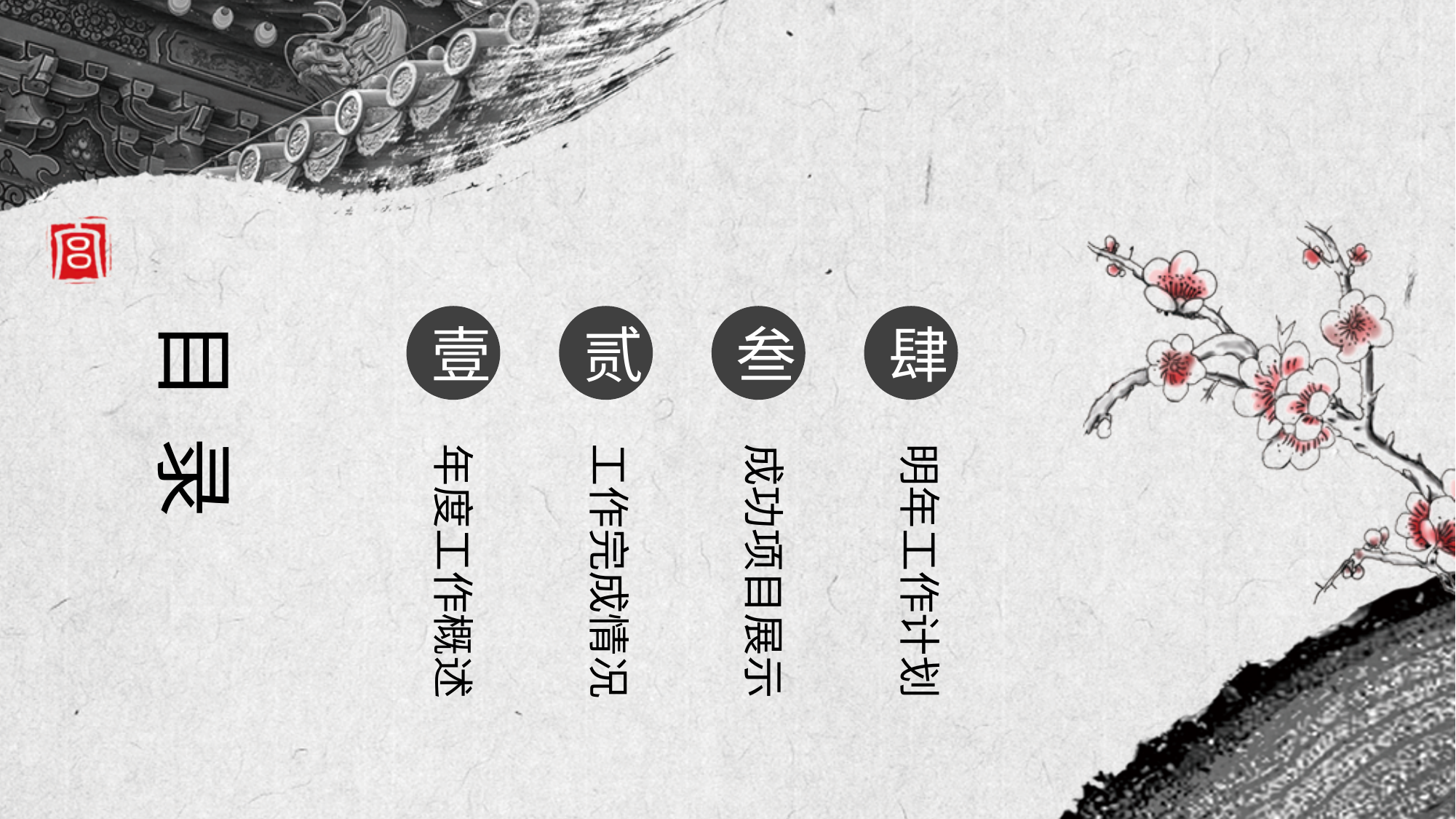

壹
贰
叁
肆
目 录
年度工作概述
工作完成情况
成功项目展示
明年工作计划